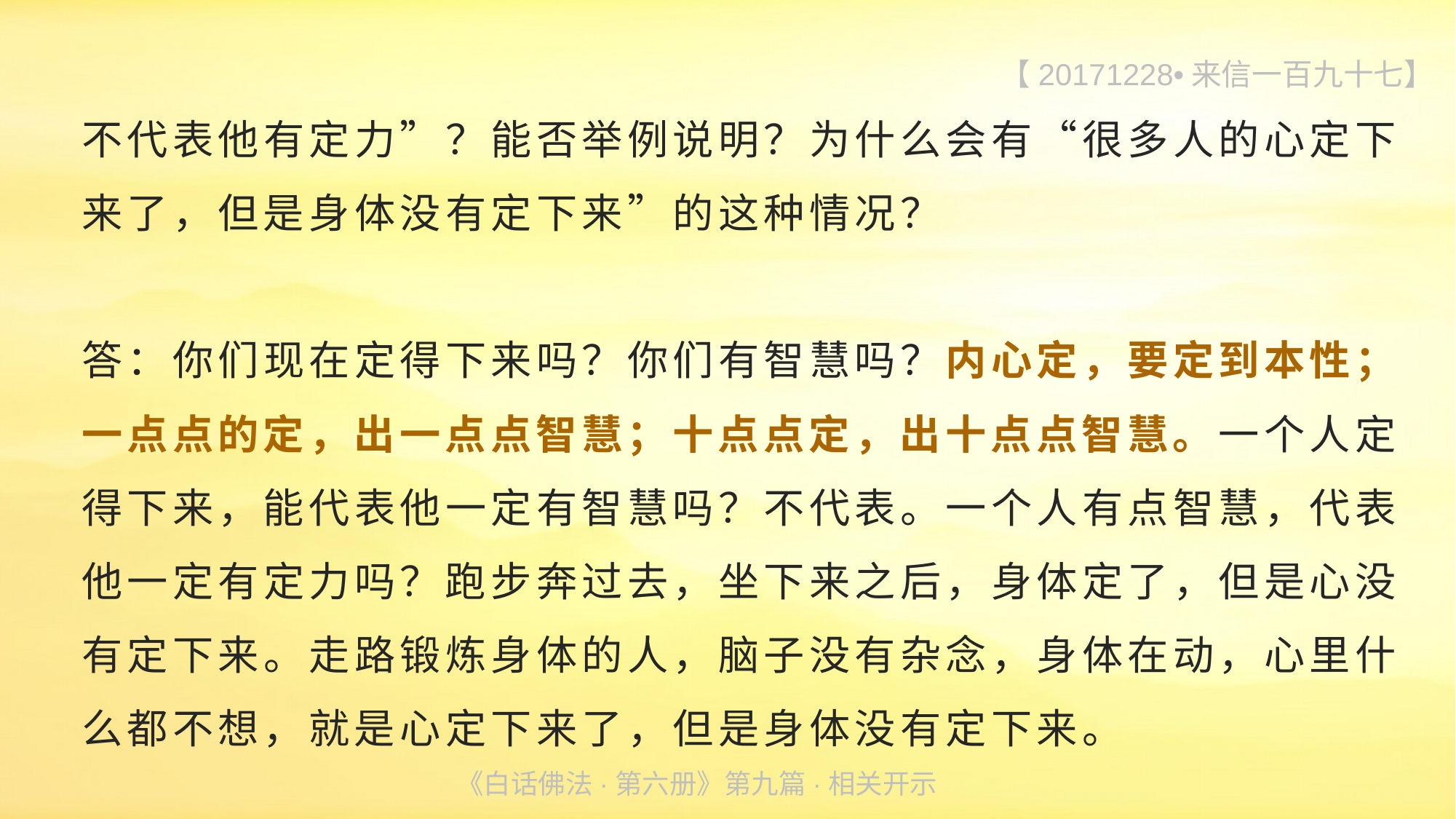

【20171228•来信一百九十七】
不代表他有定力”？能否举例说明？为什么会有“很多人的心定下来了，但是身体没有定下来”的这种情况？

答：你们现在定得下来吗？你们有智慧吗？内心定，要定到本性；一点点的定，出一点点智慧；十点点定，出十点点智慧。一个人定得下来，能代表他一定有智慧吗？不代表。一个人有点智慧，代表他一定有定力吗？跑步奔过去，坐下来之后，身体定了，但是心没有定下来。走路锻炼身体的人，脑子没有杂念，身体在动，心里什么都不想，就是心定下来了，但是身体没有定下来。
《白话佛法·第六册》第九篇·相关开示